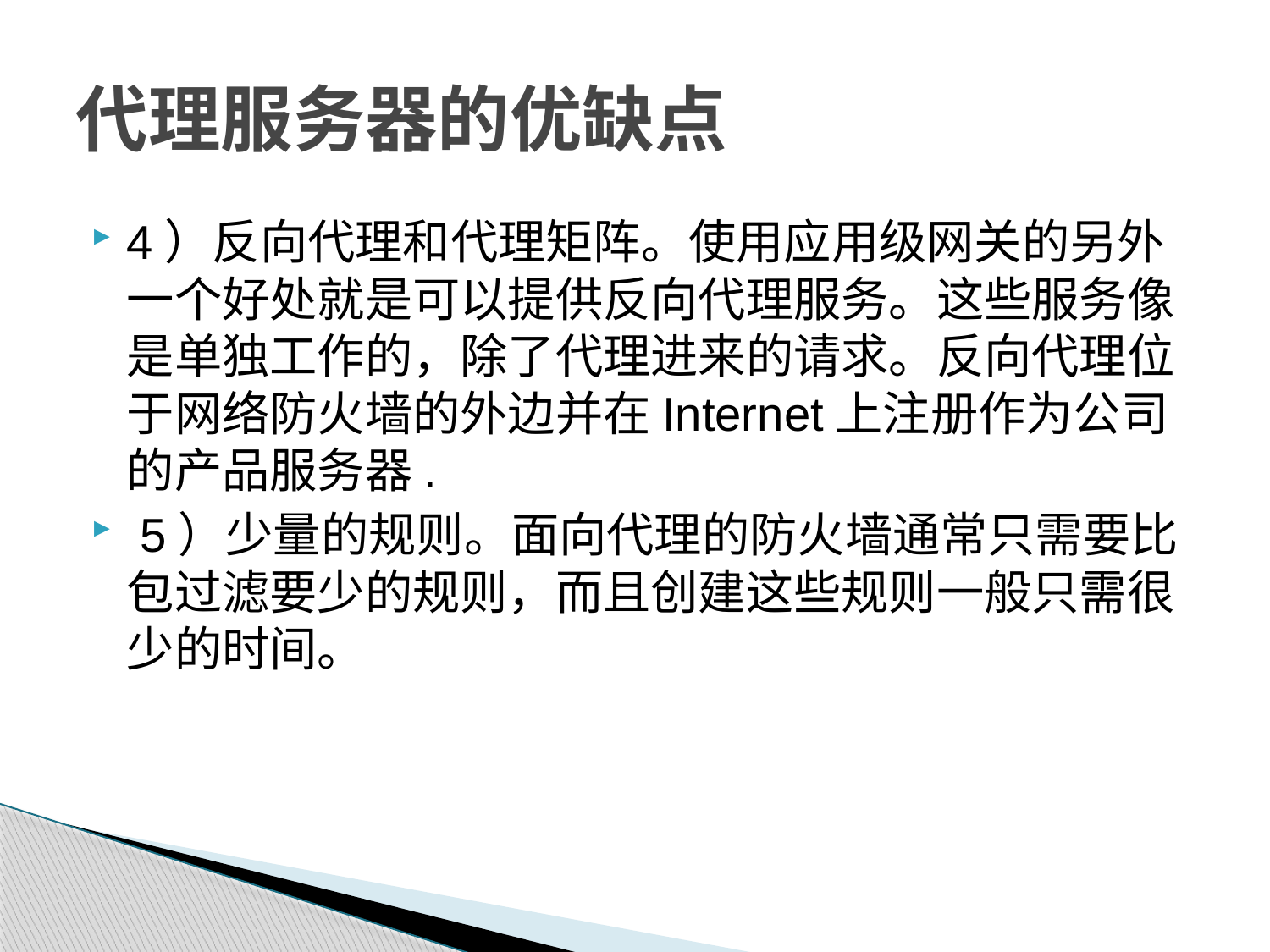

# 代理服务器的优缺点
4）反向代理和代理矩阵。使用应用级网关的另外一个好处就是可以提供反向代理服务。这些服务像是单独工作的，除了代理进来的请求。反向代理位于网络防火墙的外边并在Internet上注册作为公司的产品服务器.
 5）少量的规则。面向代理的防火墙通常只需要比包过滤要少的规则，而且创建这些规则一般只需很少的时间。